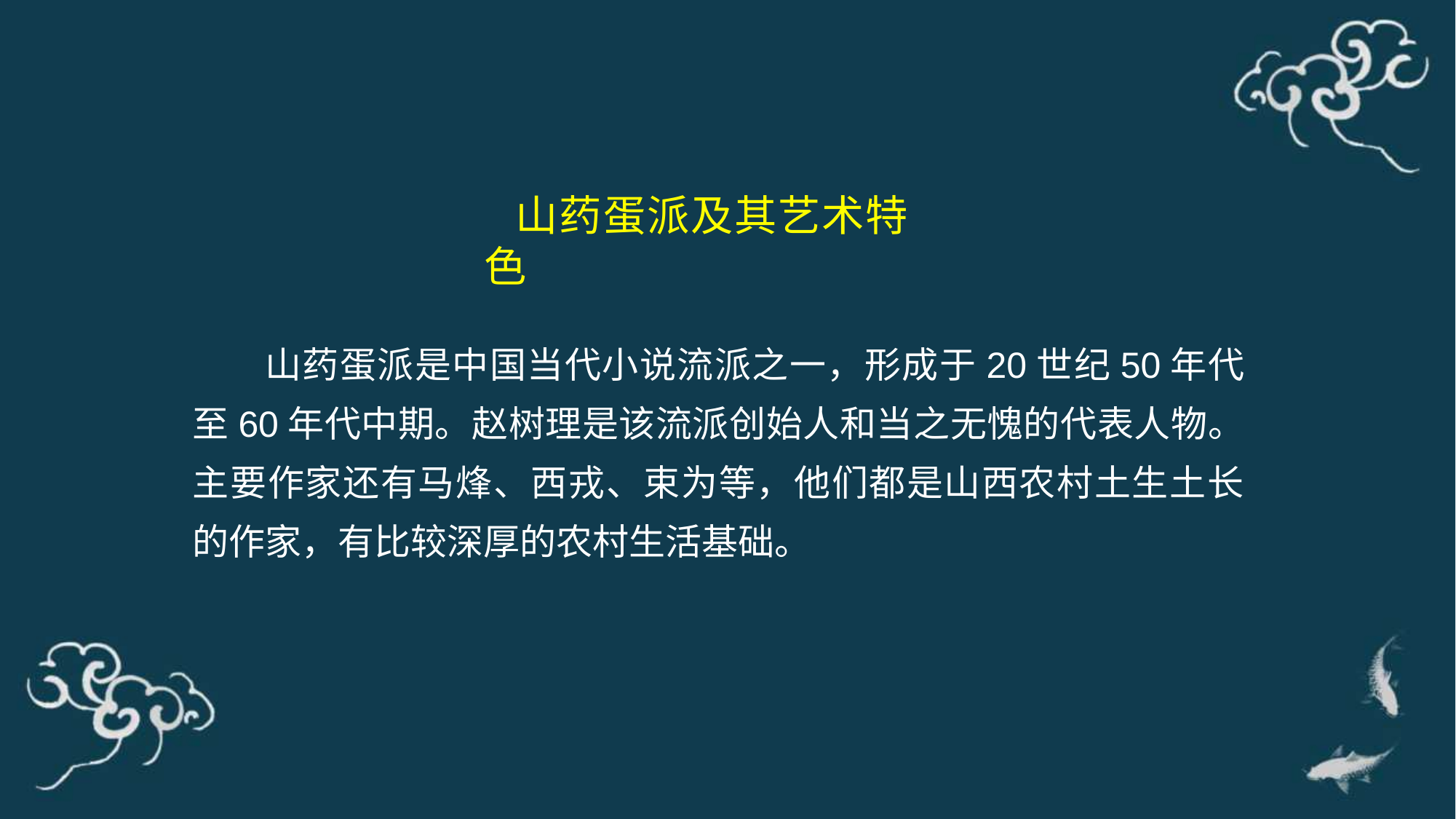

山药蛋派及其艺术特色
  山药蛋派是中国当代小说流派之一，形成于20世纪50年代至60年代中期。赵树理是该流派创始人和当之无愧的代表人物。主要作家还有马烽、西戎、束为等，他们都是山西农村土生土长的作家，有比较深厚的农村生活基础。